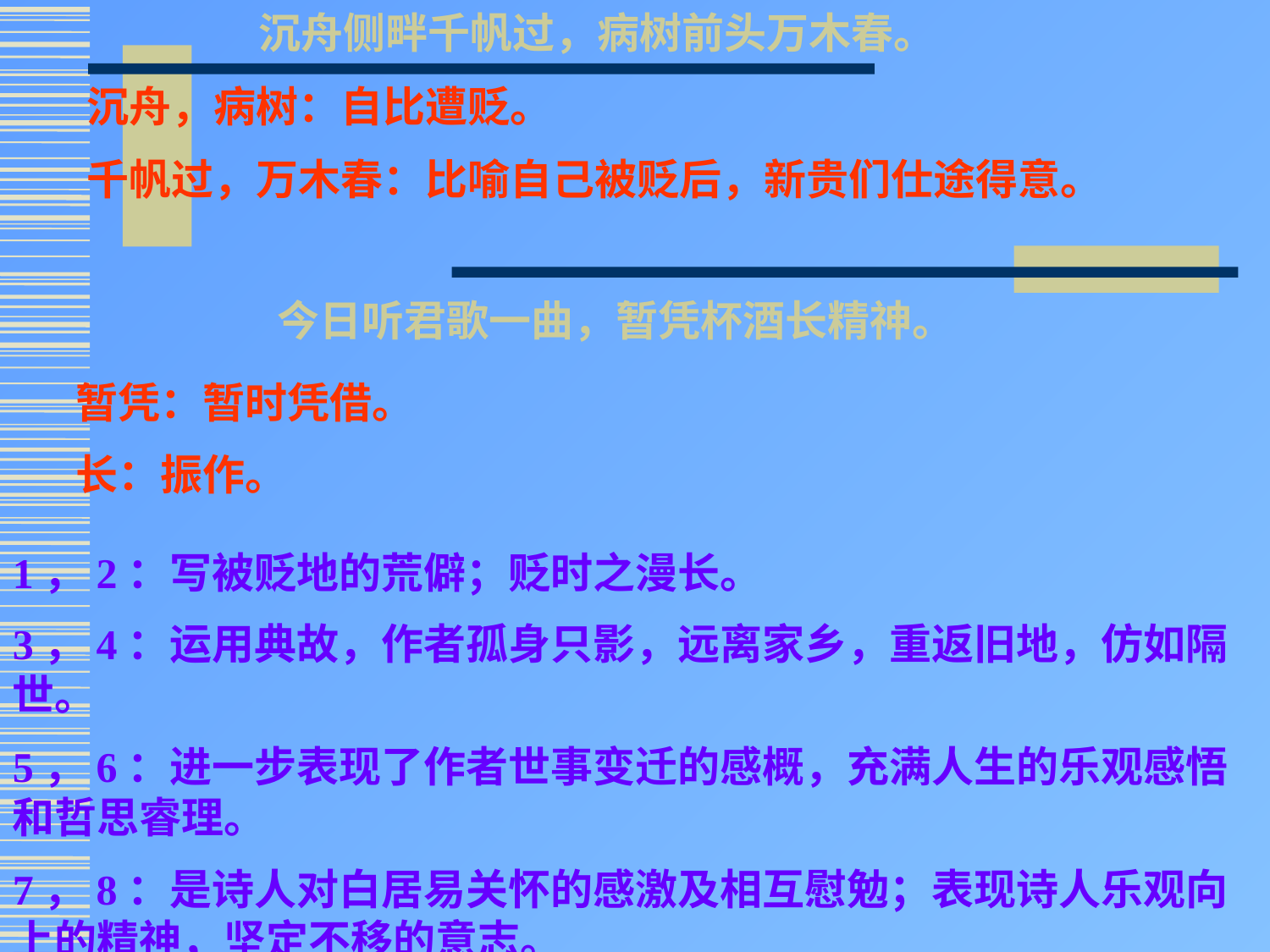

沉舟侧畔千帆过，病树前头万木春。

                   今日听君歌一曲，暂凭杯酒长精神。
沉舟，病树：自比遭贬。
千帆过，万木春：比喻自己被贬后，新贵们仕途得意。
暂凭：暂时凭借。
长：振作。

1，2：写被贬地的荒僻；贬时之漫长。
3，4：运用典故，作者孤身只影，远离家乡，重返旧地，仿如隔世。
5，6：进一步表现了作者世事变迁的感概，充满人生的乐观感悟和哲思睿理。
7，8：是诗人对白居易关怀的感激及相互慰勉；表现诗人乐观向上的精神，坚定不移的意志。